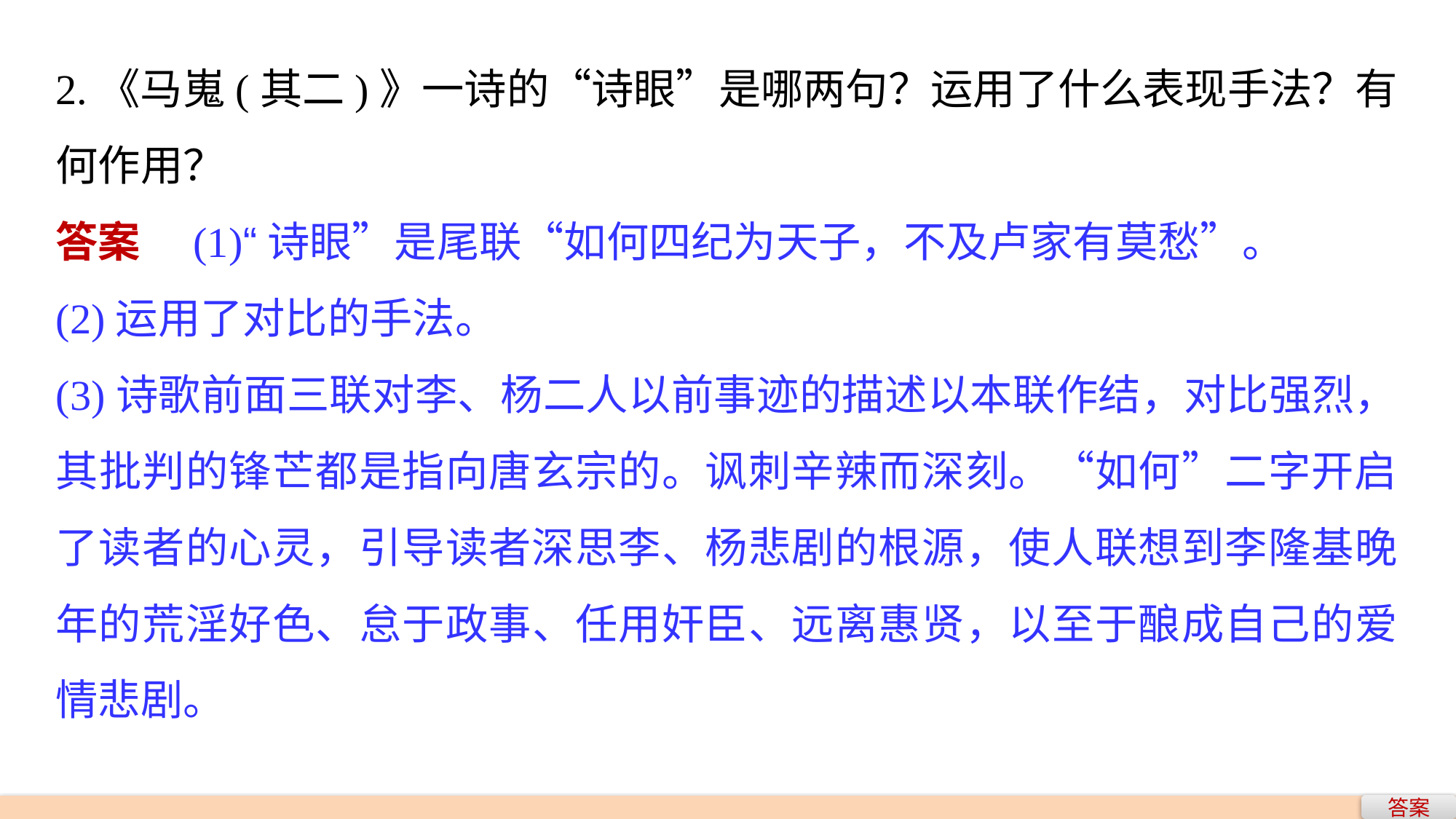

2.《马嵬(其二)》一诗的“诗眼”是哪两句？运用了什么表现手法？有何作用？
答案　(1)“诗眼”是尾联“如何四纪为天子，不及卢家有莫愁”。
(2)运用了对比的手法。
(3)诗歌前面三联对李、杨二人以前事迹的描述以本联作结，对比强烈，其批判的锋芒都是指向唐玄宗的。讽刺辛辣而深刻。“如何”二字开启了读者的心灵，引导读者深思李、杨悲剧的根源，使人联想到李隆基晚年的荒淫好色、怠于政事、任用奸臣、远离惠贤，以至于酿成自己的爱情悲剧。
答案